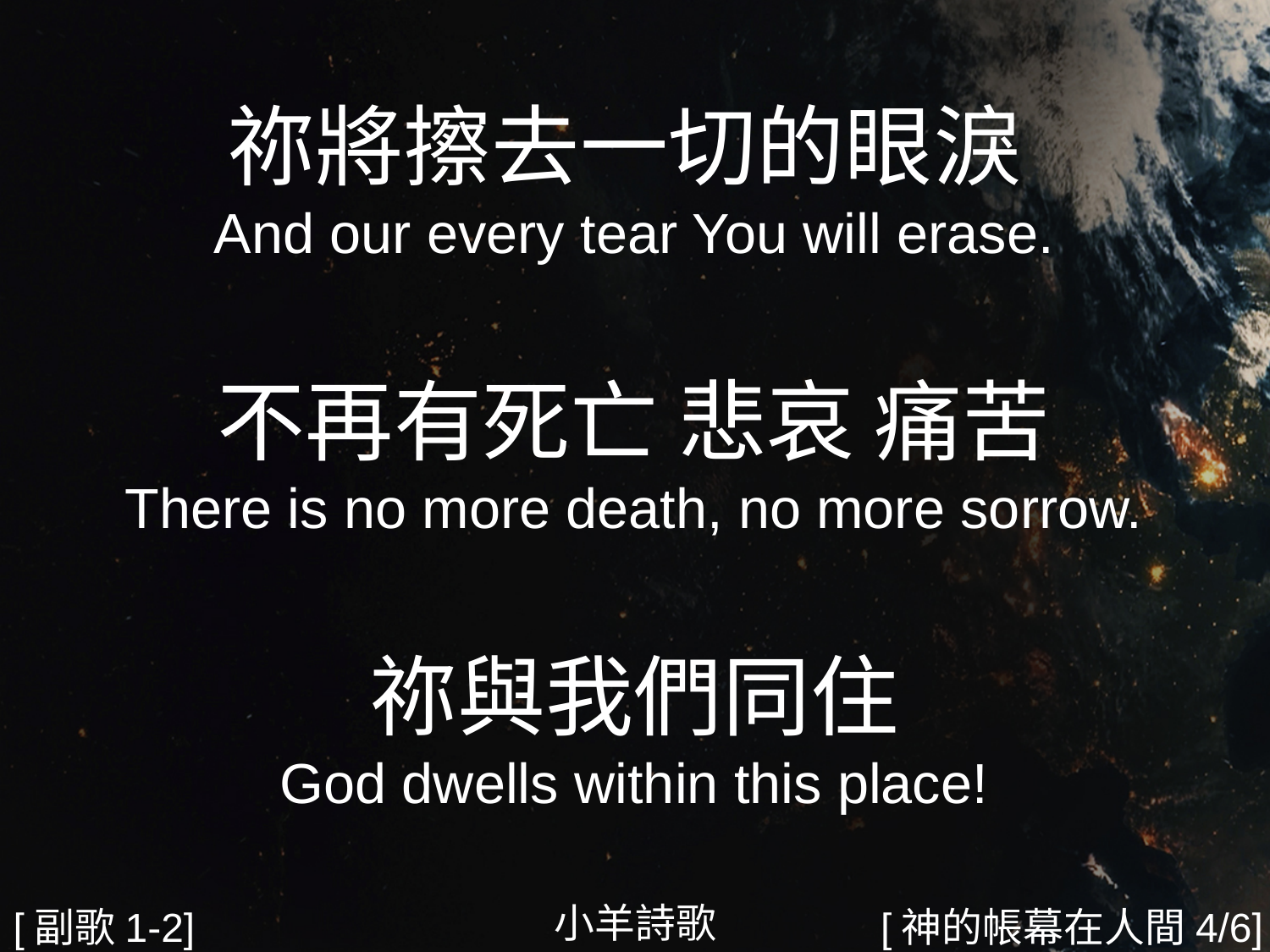

祢將擦去一切的眼淚
And our every tear You will erase.

不再有死亡 悲哀 痛苦
There is no more death, no more sorrow.

祢與我們同住
God dwells within this place!

#

小羊詩歌
[副歌1-2]
[神的帳幕在人間4/6]